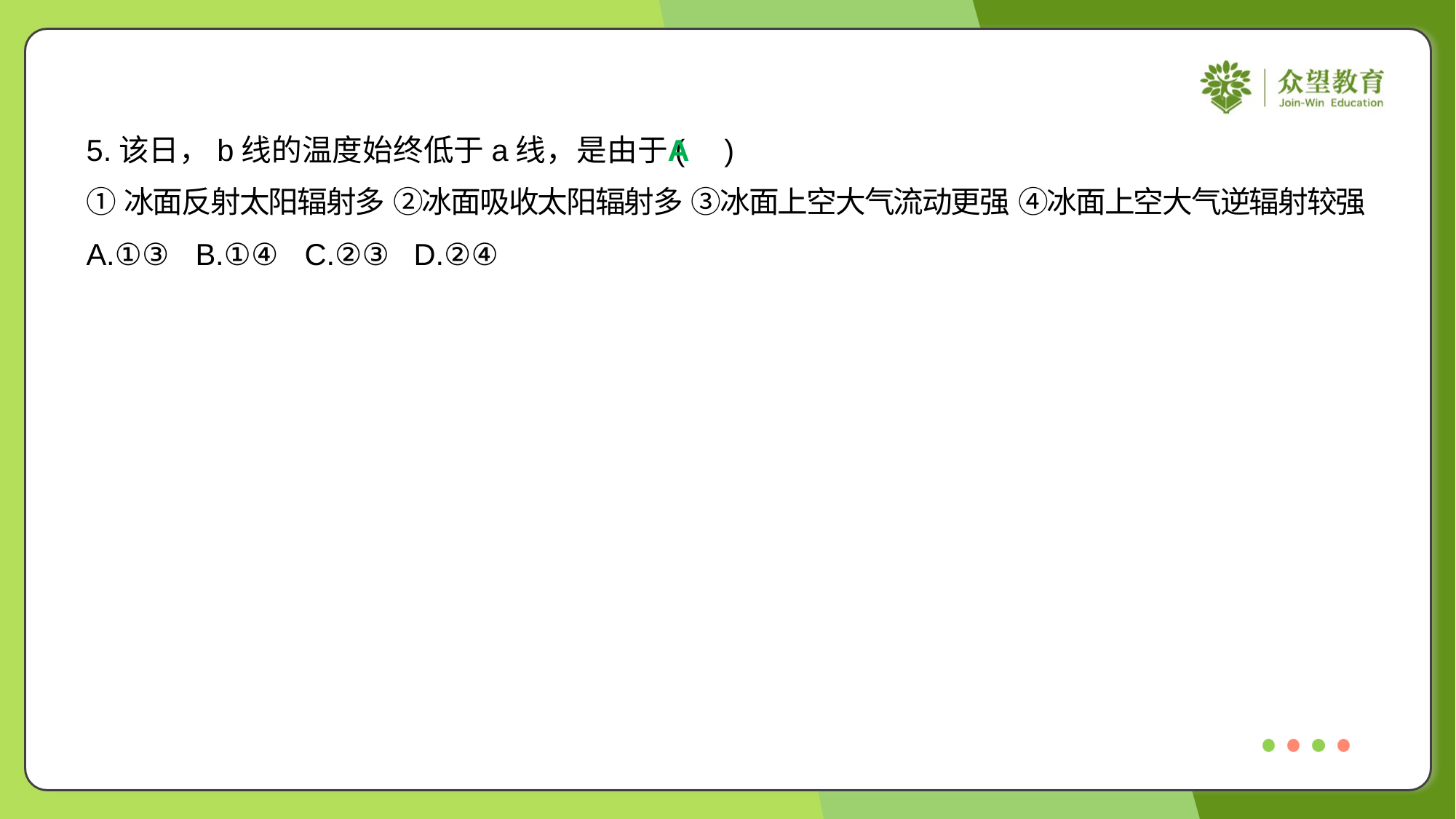

5.该日，b线的温度始终低于a线，是由于(     )
A
①冰面反射太阳辐射多 ②冰面吸收太阳辐射多 ③冰面上空大气流动更强 ④冰面上空大气逆辐射较强
A.①③	B.①④	C.②③	D.②④